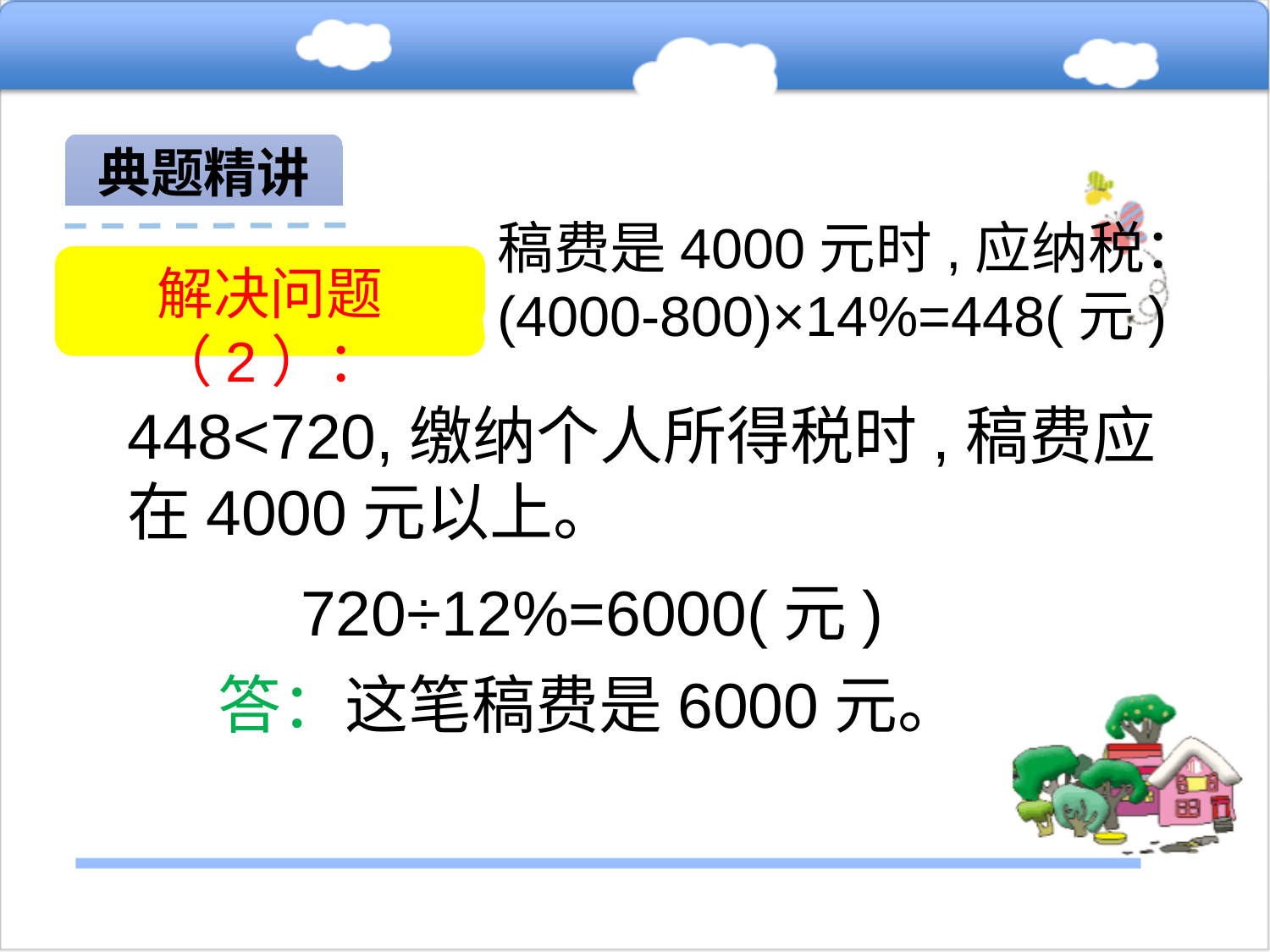

典题精讲
稿费是4000元时,应纳税：
(4000-800)×14%=448(元)
解决问题（2）：

448<720,缴纳个人所得税时,稿费应在4000元以上。
720÷12%=6000(元)
答：这笔稿费是6000元。